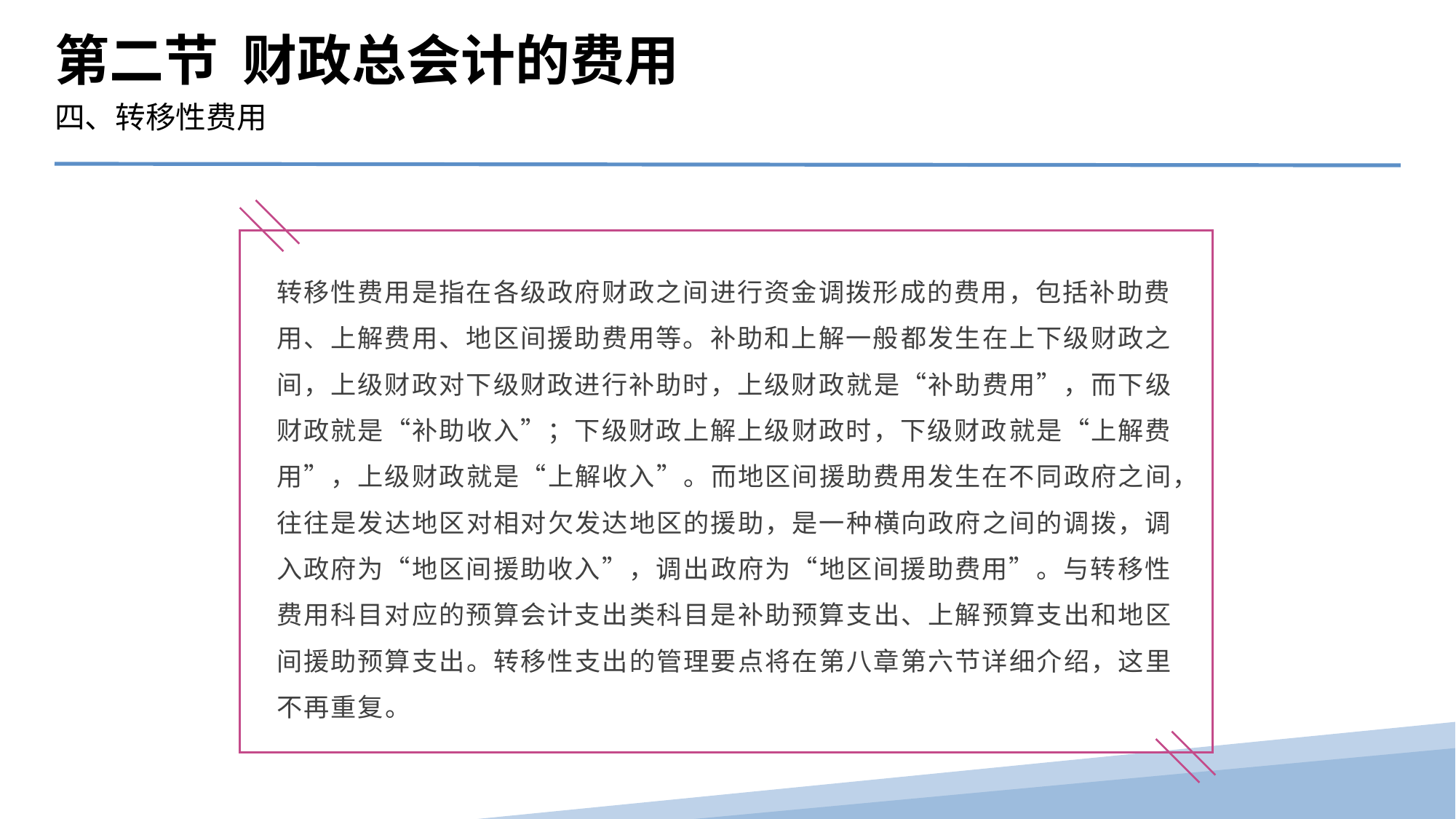

第二节  财政总会计的费用
四、转移性费用

转移性费用是指在各级政府财政之间进行资金调拨形成的费用，包括补助费用、上解费用、地区间援助费用等。补助和上解一般都发生在上下级财政之间，上级财政对下级财政进行补助时，上级财政就是“补助费用”，而下级财政就是“补助收入”；下级财政上解上级财政时，下级财政就是“上解费用”，上级财政就是“上解收入”。而地区间援助费用发生在不同政府之间，往往是发达地区对相对欠发达地区的援助，是一种横向政府之间的调拨，调入政府为“地区间援助收入”，调出政府为“地区间援助费用”。与转移性费用科目对应的预算会计支出类科目是补助预算支出、上解预算支出和地区间援助预算支出。转移性支出的管理要点将在第八章第六节详细介绍，这里不再重复。